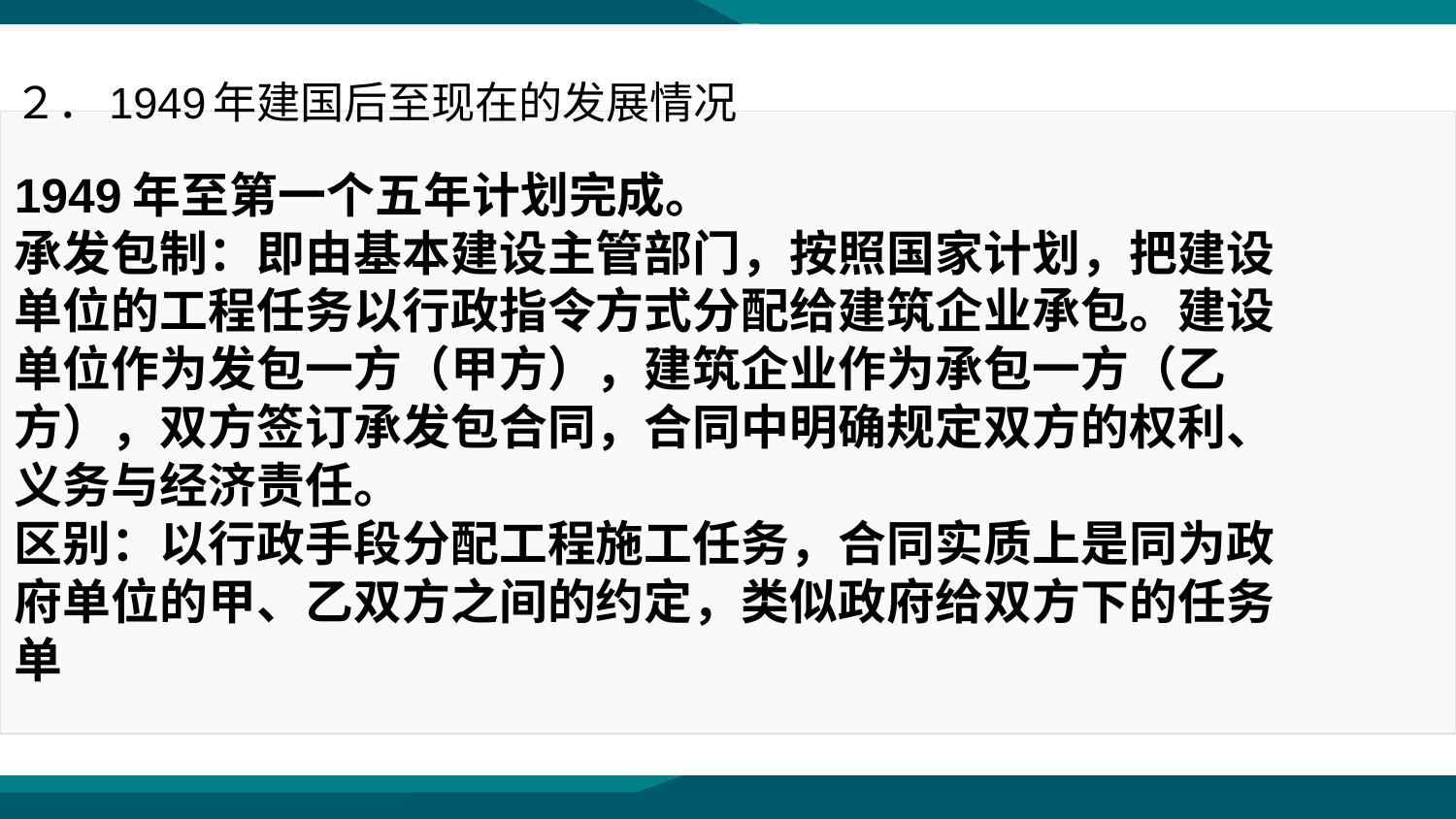

２．1949年建国后至现在的发展情况
1949年至第一个五年计划完成。
承发包制：即由基本建设主管部门，按照国家计划，把建设单位的工程任务以行政指令方式分配给建筑企业承包。建设单位作为发包一方（甲方），建筑企业作为承包一方（乙方），双方签订承发包合同，合同中明确规定双方的权利、义务与经济责任。
区别：以行政手段分配工程施工任务，合同实质上是同为政府单位的甲、乙双方之间的约定，类似政府给双方下的任务单